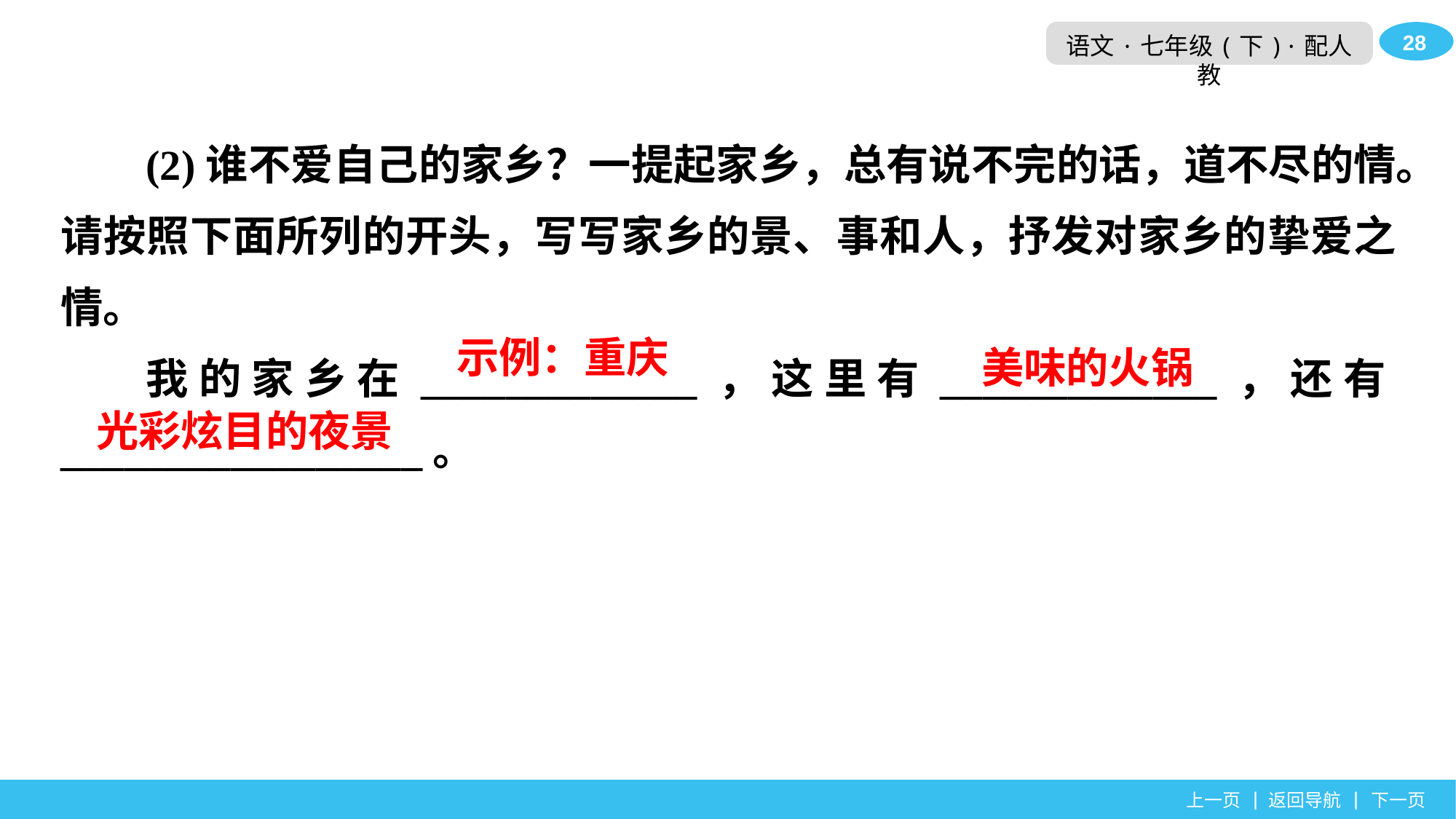

(2)谁不爱自己的家乡？一提起家乡，总有说不完的话，道不尽的情。请按照下面所列的开头，写写家乡的景、事和人，抒发对家乡的挚爱之情。
我的家乡在_____________，这里有_____________，还有_________________。

示例：重庆
美味的火锅
光彩炫目的夜景